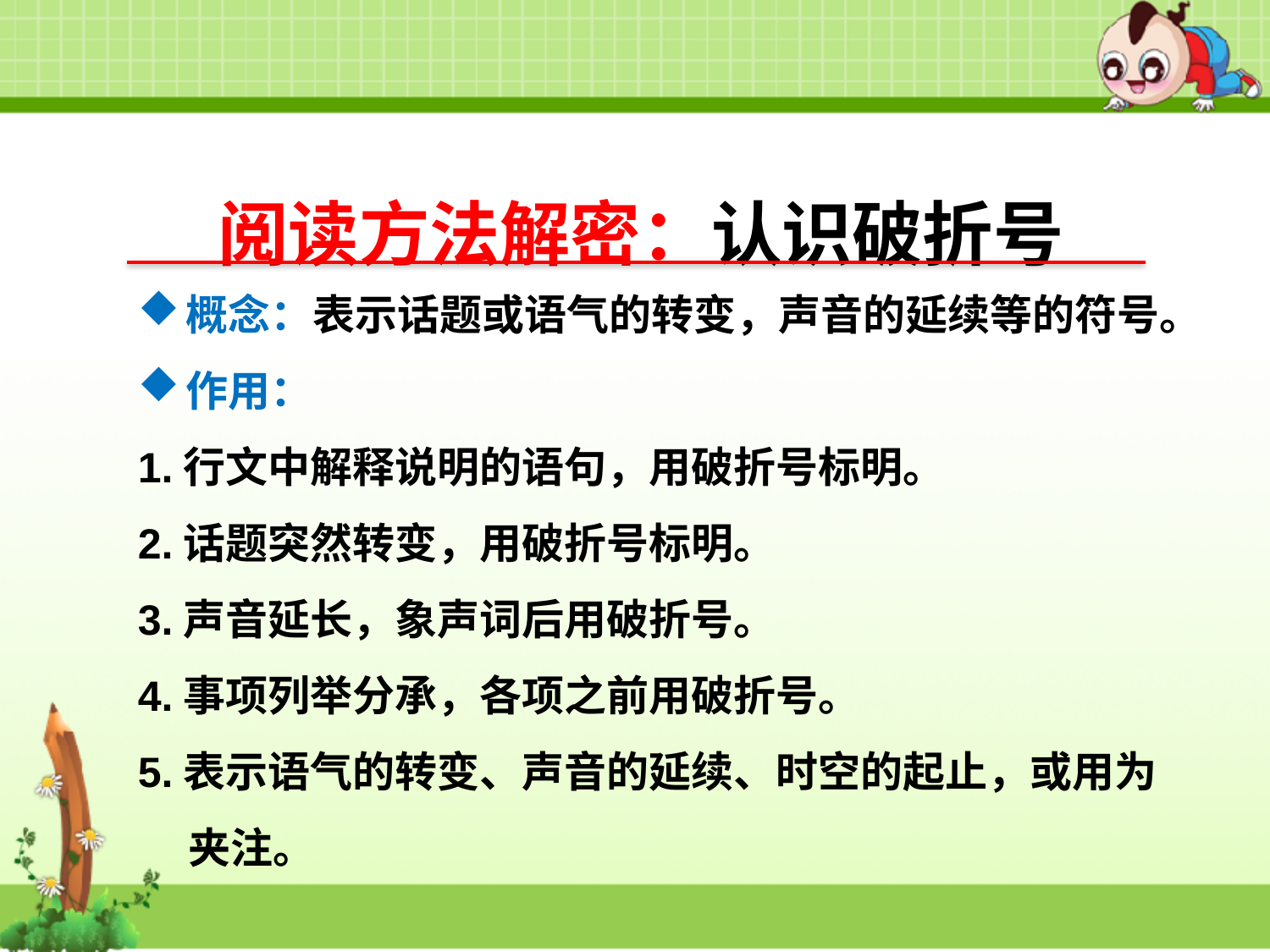

阅读方法解密：认识破折号
概念：表示话题或语气的转变，声音的延续等的符号。
作用：
1.行文中解释说明的语句，用破折号标明。
2.话题突然转变，用破折号标明。
3.声音延长，象声词后用破折号。
4.事项列举分承，各项之前用破折号。
5.表示语气的转变、声音的延续、时空的起止，或用为夹注。